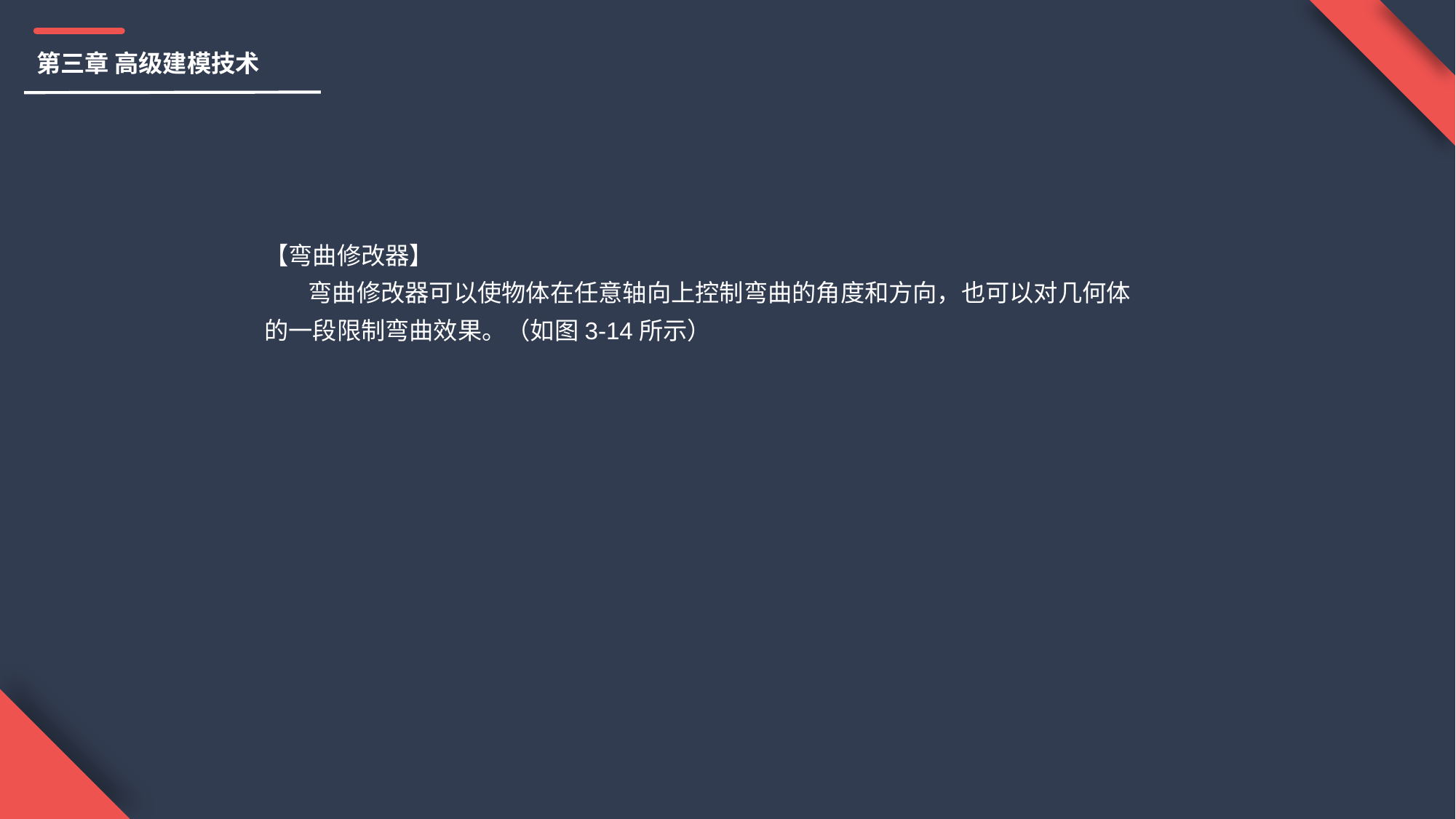

第三章 高级建模技术
【弯曲修改器】
       弯曲修改器可以使物体在任意轴向上控制弯曲的角度和方向，也可以对几何体的一段限制弯曲效果。（如图3-14所示）